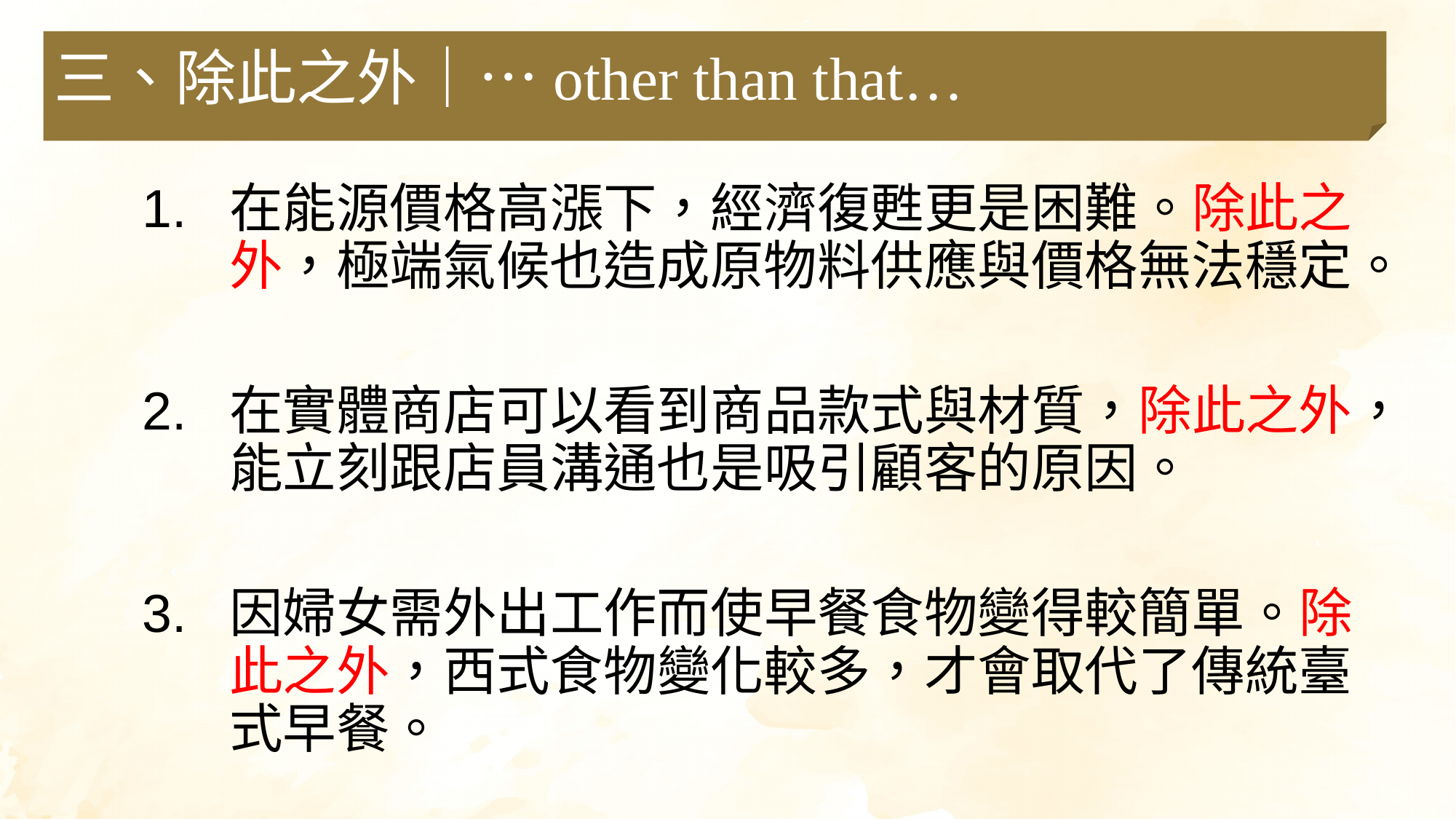

三、除此之外｜…other than that…
在能源價格高漲下，經濟復甦更是困難。除此之外，極端氣候也造成原物料供應與價格無法穩定。

在實體商店可以看到商品款式與材質，除此之外，能立刻跟店員溝通也是吸引顧客的原因。

因婦女需外出工作而使早餐食物變得較簡單。除此之外，西式食物變化較多，才會取代了傳統臺式早餐。